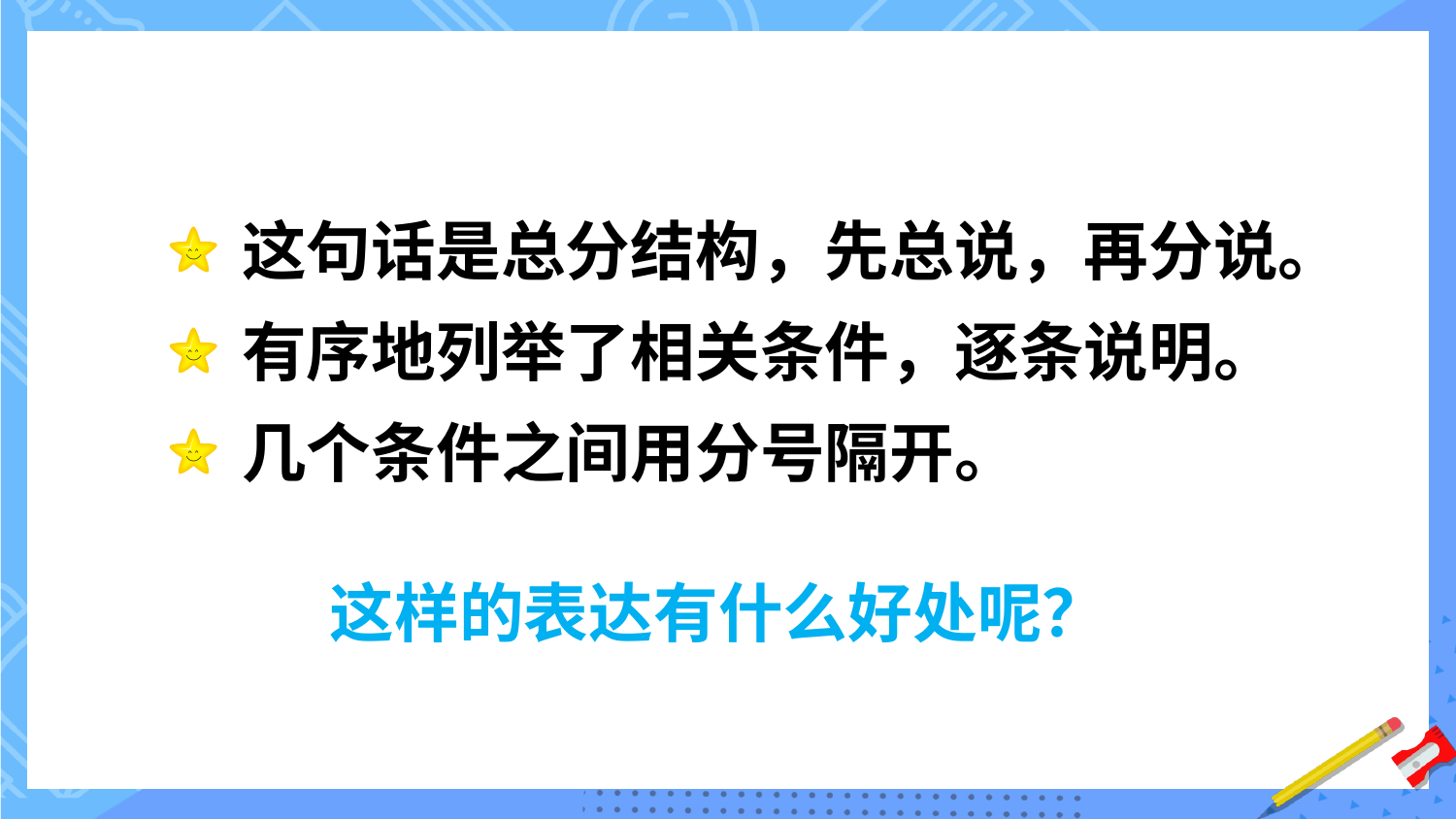

这句话是总分结构，先总说，再分说。
有序地列举了相关条件，逐条说明。
几个条件之间用分号隔开。
这样的表达有什么好处呢？